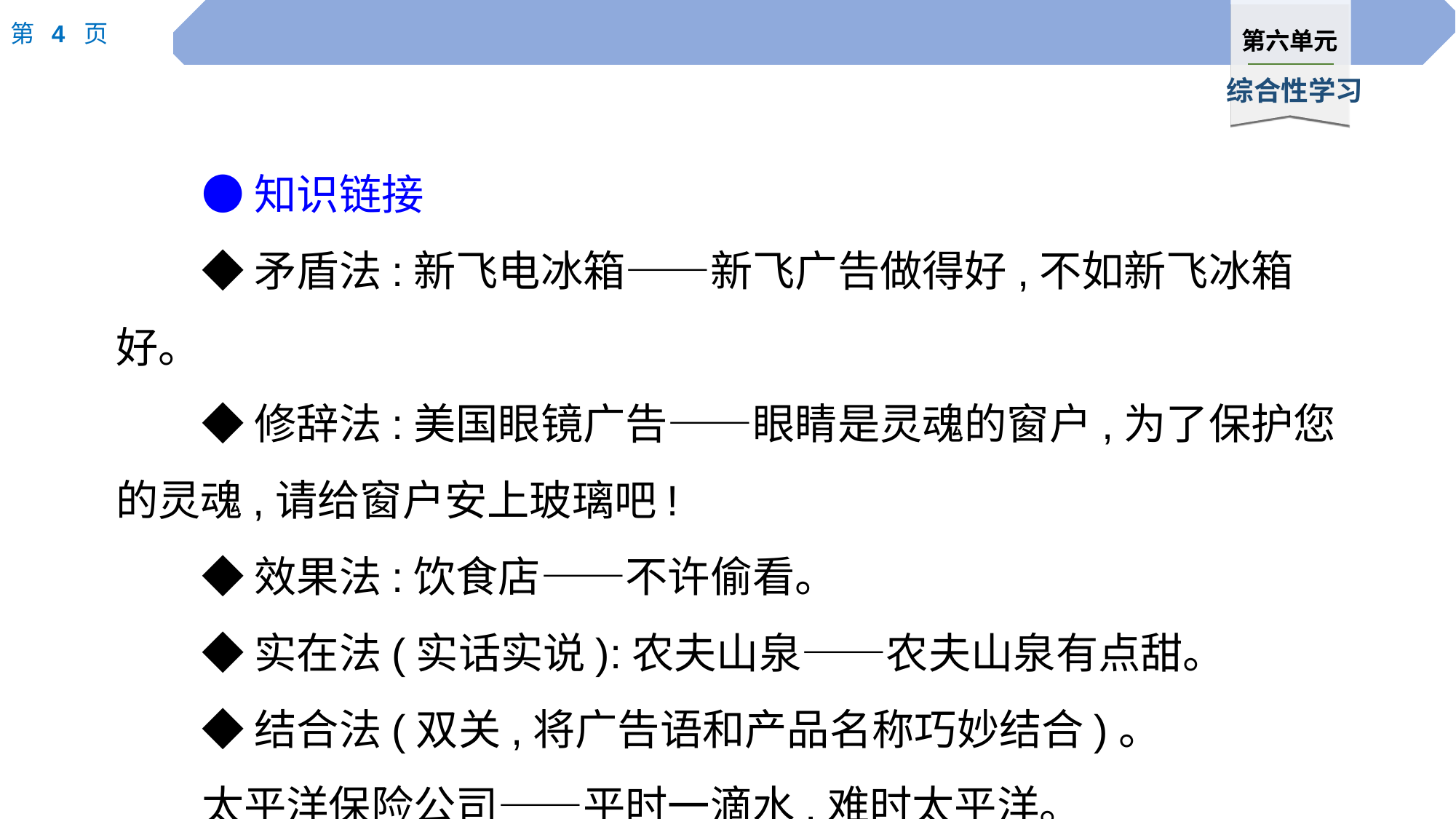

●知识链接
◆矛盾法:新飞电冰箱——新飞广告做得好,不如新飞冰箱好。
◆修辞法:美国眼镜广告——眼睛是灵魂的窗户,为了保护您的灵魂,请给窗户安上玻璃吧!
◆效果法:饮食店——不许偷看。
◆实在法(实话实说):农夫山泉——农夫山泉有点甜。
◆结合法(双关,将广告语和产品名称巧妙结合)。
太平洋保险公司——平时一滴水,难时太平洋。